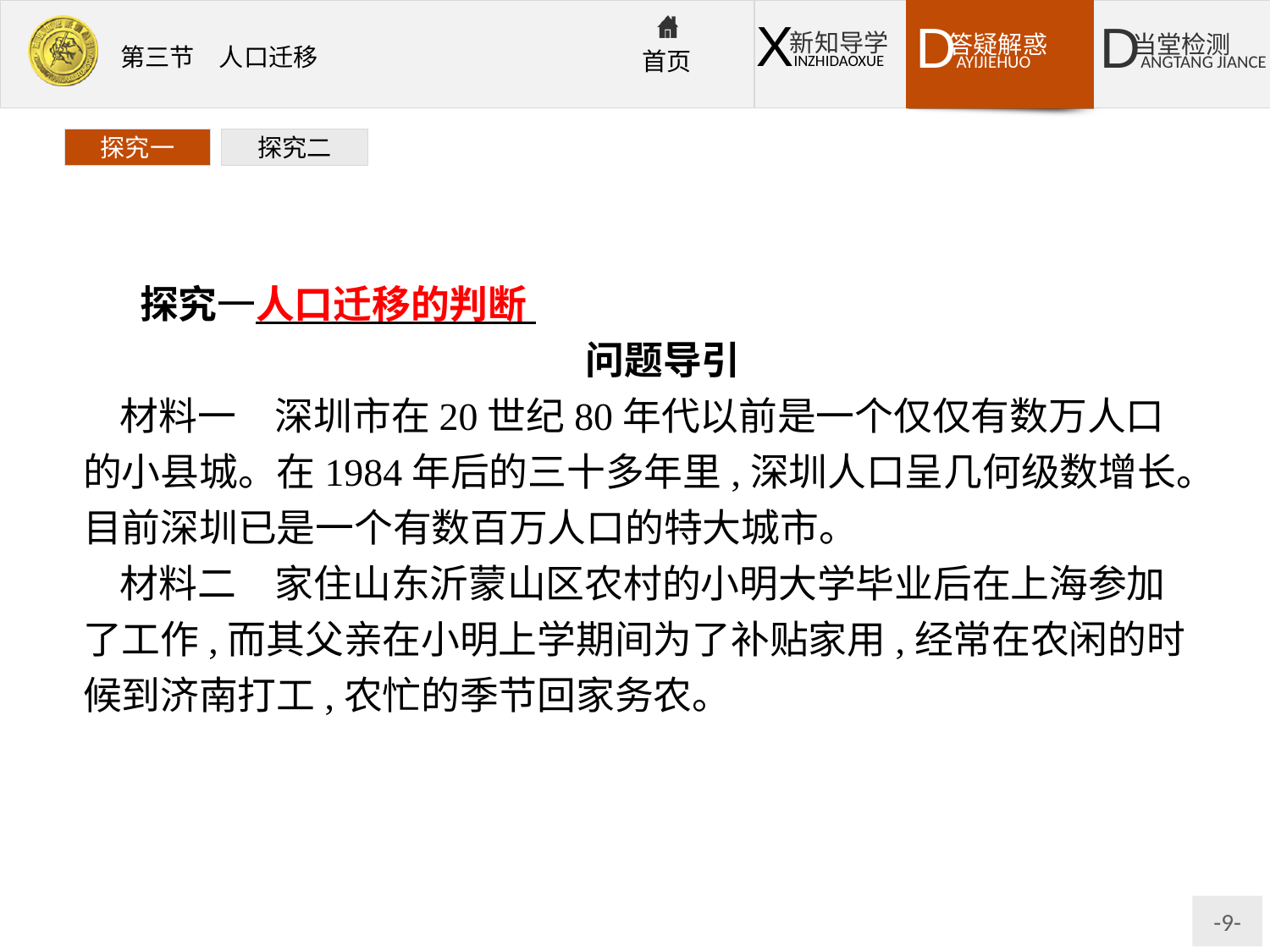

探究一
探究二
探究一人口迁移的判断
问题导引
材料一　深圳市在20世纪80年代以前是一个仅仅有数万人口的小县城。在1984年后的三十多年里,深圳人口呈几何级数增长。目前深圳已是一个有数百万人口的特大城市。
材料二　家住山东沂蒙山区农村的小明大学毕业后在上海参加了工作,而其父亲在小明上学期间为了补贴家用,经常在农闲的时候到济南打工,农忙的季节回家务农。